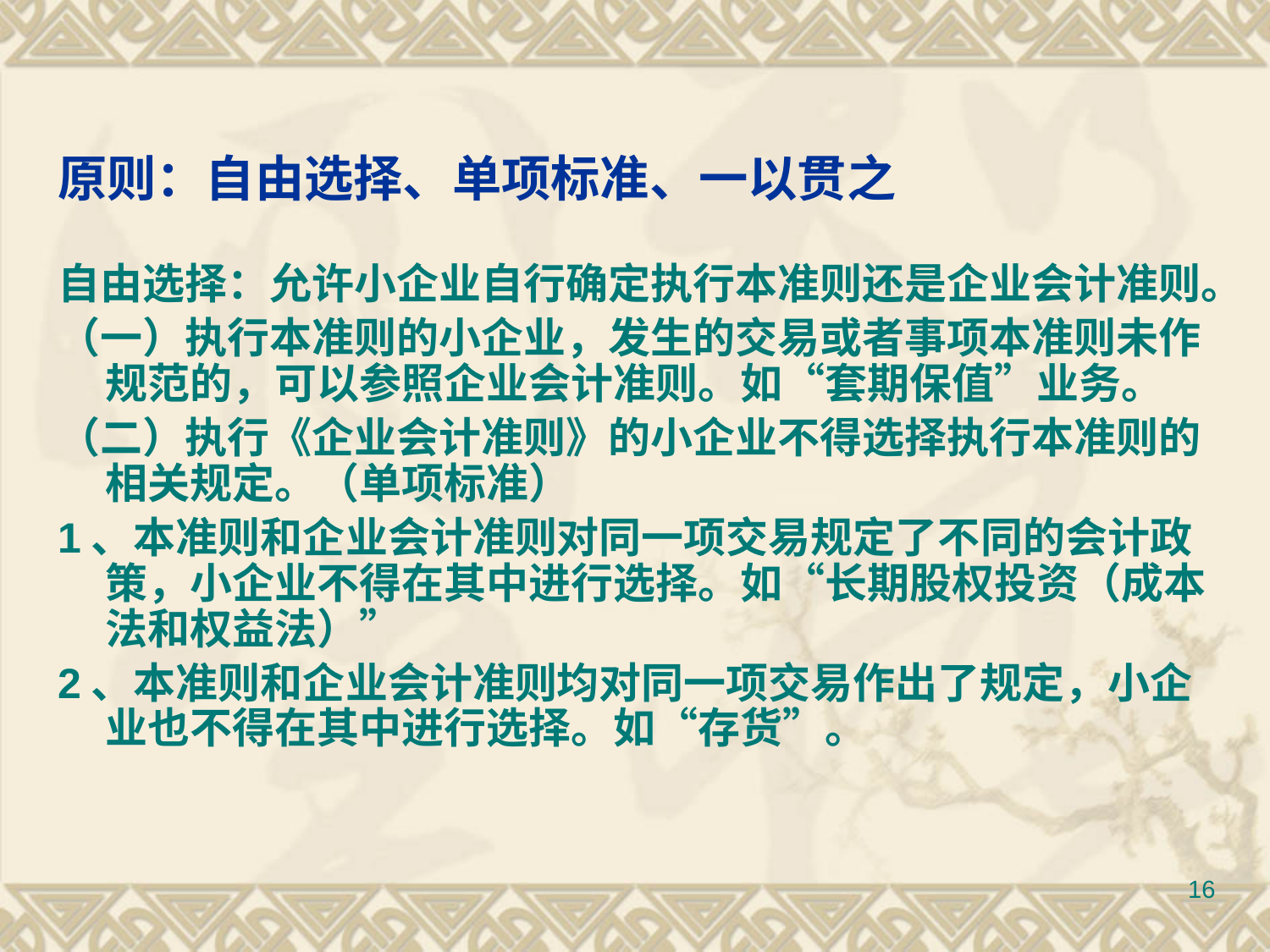

# 原则：自由选择、单项标准、一以贯之
自由选择：允许小企业自行确定执行本准则还是企业会计准则。
（一）执行本准则的小企业，发生的交易或者事项本准则未作规范的，可以参照企业会计准则。如“套期保值”业务。
（二）执行《企业会计准则》的小企业不得选择执行本准则的相关规定。（单项标准）
1、本准则和企业会计准则对同一项交易规定了不同的会计政策，小企业不得在其中进行选择。如“长期股权投资（成本法和权益法）”
2、本准则和企业会计准则均对同一项交易作出了规定，小企业也不得在其中进行选择。如“存货”。
16